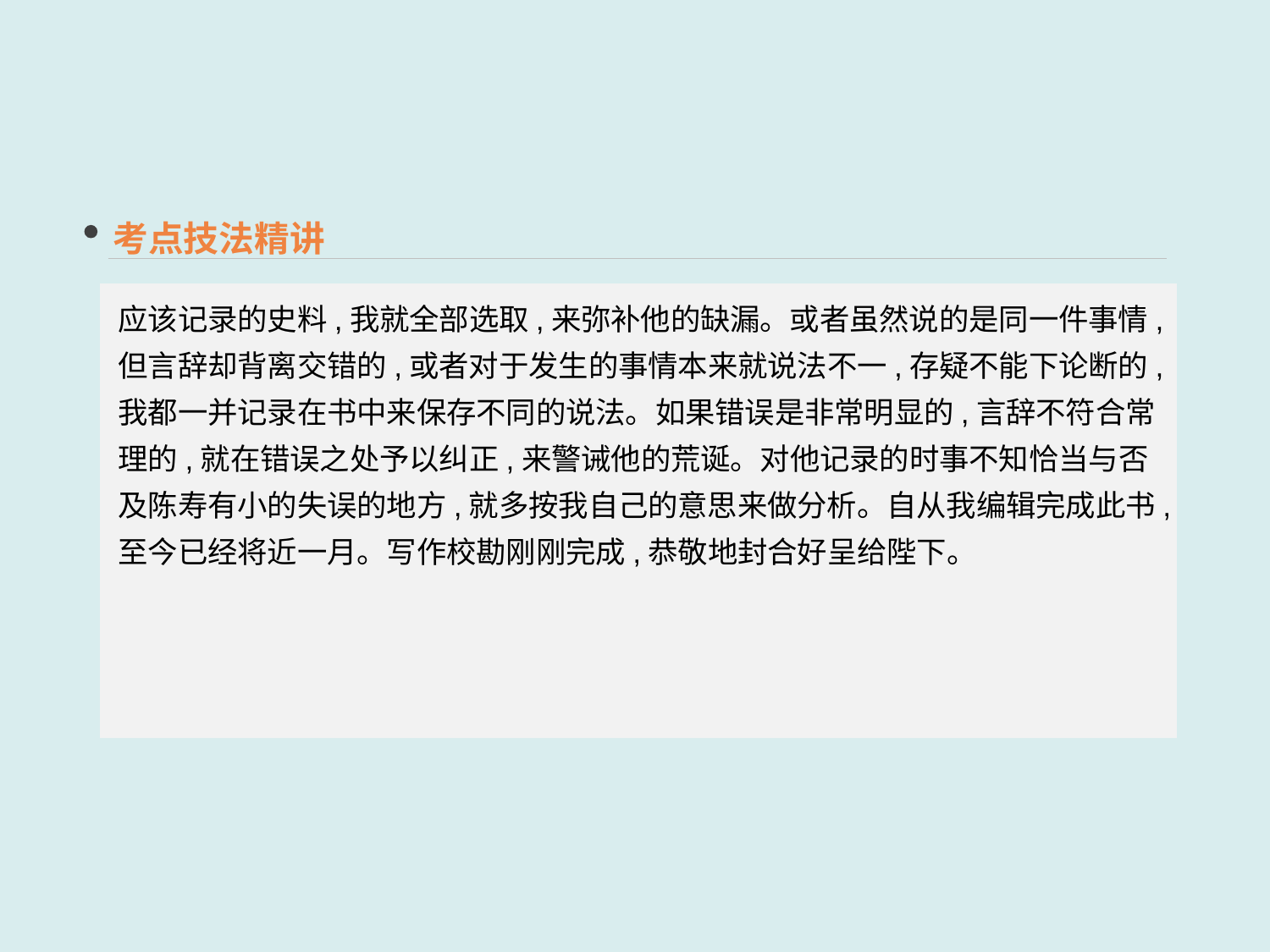

考点技法精讲

应该记录的史料,我就全部选取,来弥补他的缺漏。或者虽然说的是同一件事情,但言辞却背离交错的,或者对于发生的事情本来就说法不一,存疑不能下论断的,我都一并记录在书中来保存不同的说法。如果错误是非常明显的,言辞不符合常理的,就在错误之处予以纠正,来警诫他的荒诞。对他记录的时事不知恰当与否及陈寿有小的失误的地方,就多按我自己的意思来做分析。自从我编辑完成此书,至今已经将近一月。写作校勘刚刚完成,恭敬地封合好呈给陛下。